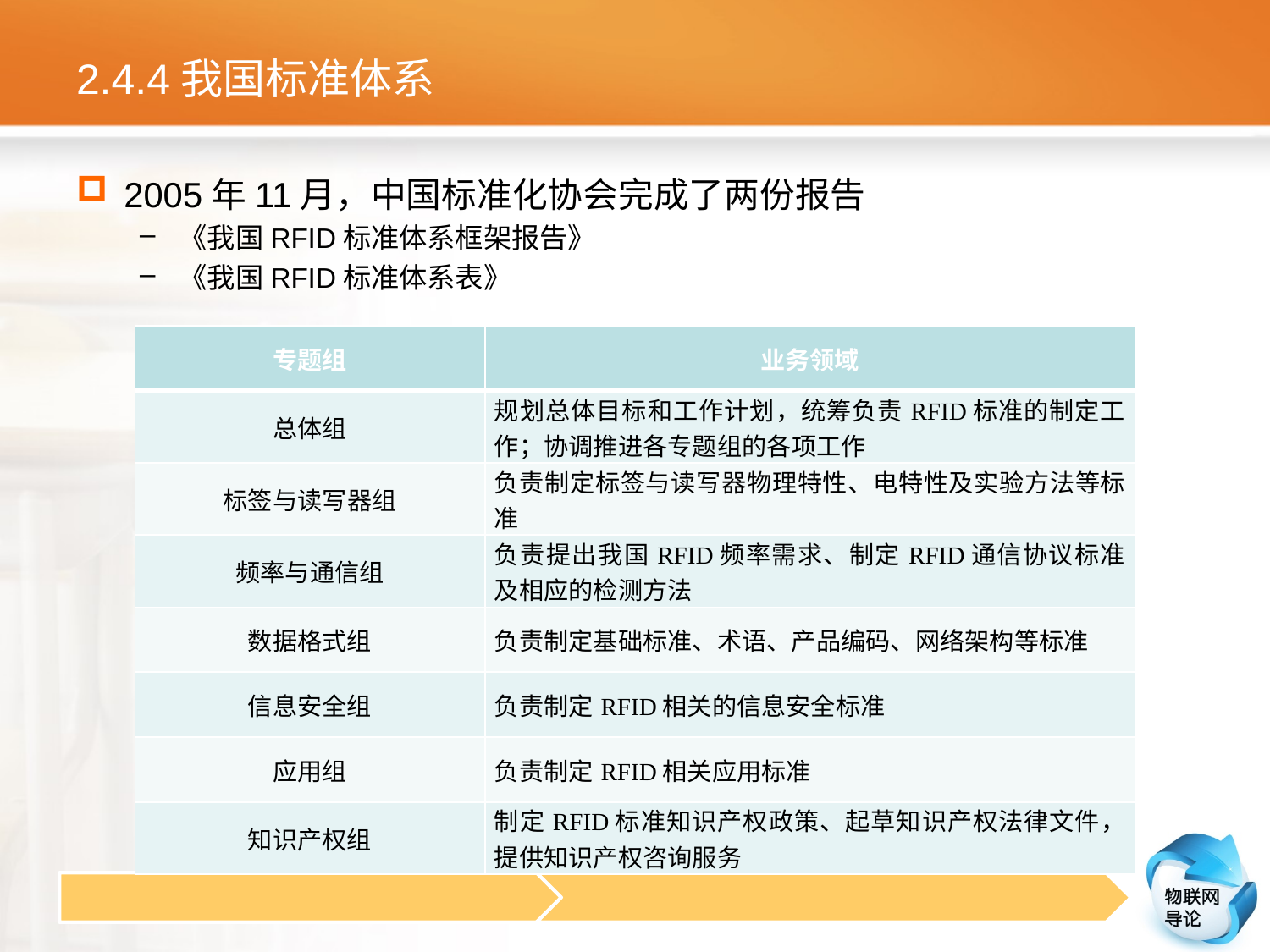

# 2.4.4我国标准体系
2005年11月，中国标准化协会完成了两份报告
《我国RFID标准体系框架报告》
《我国RFID标准体系表》

| 专题组 | 业务领域 |
| --- | --- |
| 总体组 | 规划总体目标和工作计划，统筹负责RFID标准的制定工作；协调推进各专题组的各项工作 |
| 标签与读写器组 | 负责制定标签与读写器物理特性、电特性及实验方法等标准 |
| 频率与通信组 | 负责提出我国RFID频率需求、制定RFID通信协议标准及相应的检测方法 |
| 数据格式组 | 负责制定基础标准、术语、产品编码、网络架构等标准 |
| 信息安全组 | 负责制定RFID相关的信息安全标准 |
| 应用组 | 负责制定RFID相关应用标准 |
| 知识产权组 | 制定RFID标准知识产权政策、起草知识产权法律文件，提供知识产权咨询服务 |